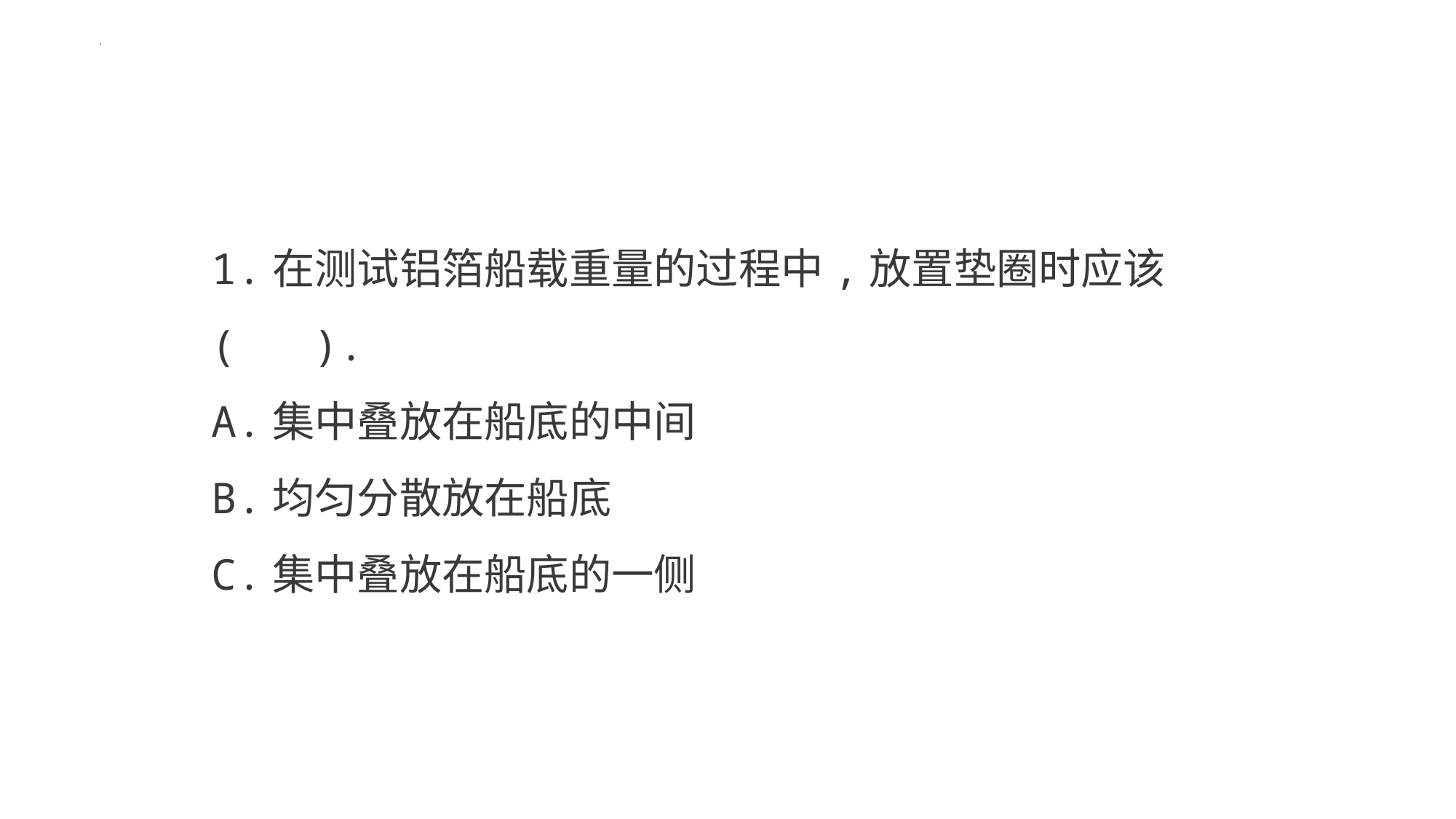

1.在测试铝箔船载重量的过程中,放置垫圈时应该(   ).
A.集中叠放在船底的中间
B.均匀分散放在船底
C.集中叠放在船底的一侧